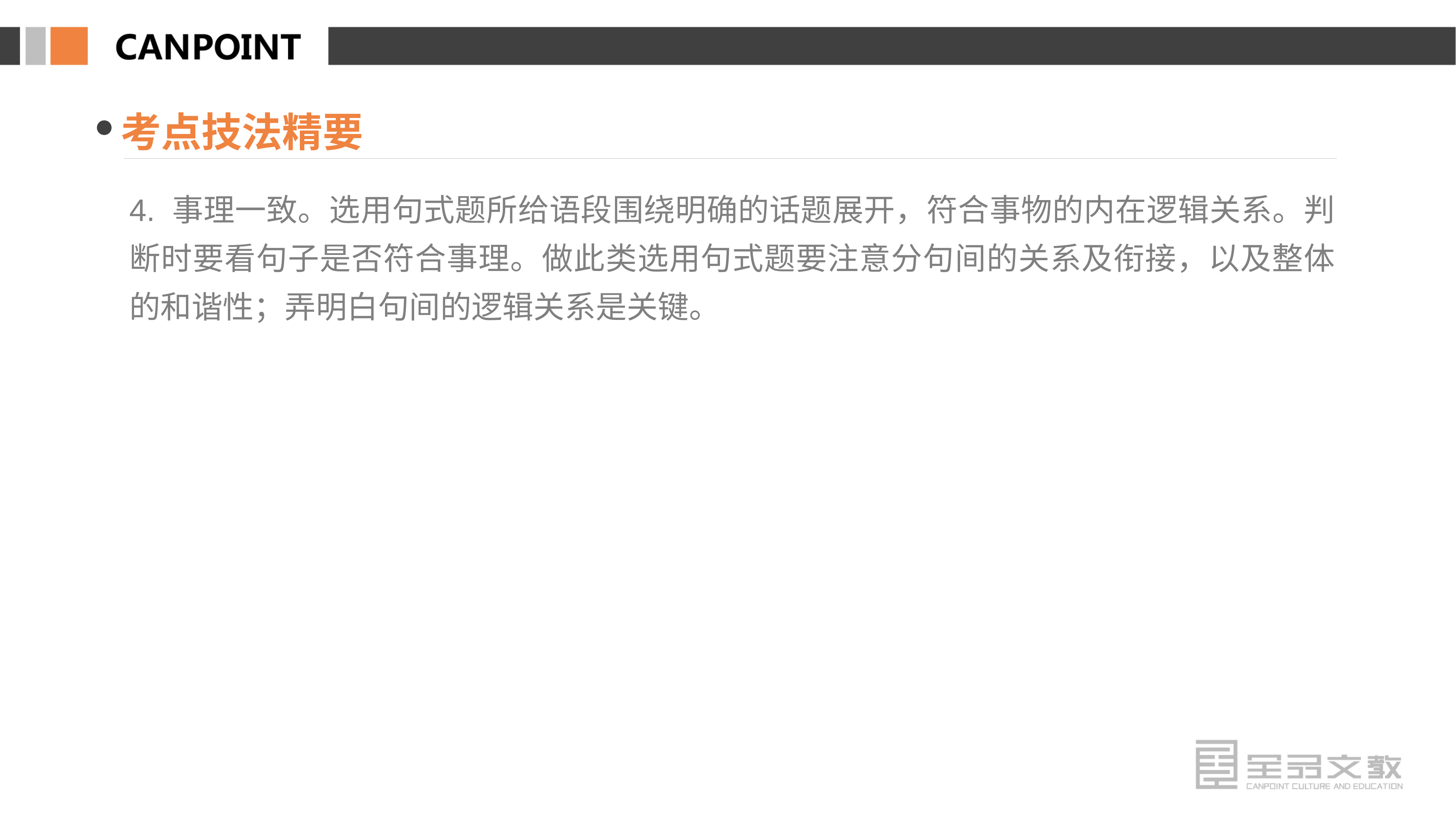

考点技法精要

4. 事理一致。选用句式题所给语段围绕明确的话题展开，符合事物的内在逻辑关系。判断时要看句子是否符合事理。做此类选用句式题要注意分句间的关系及衔接，以及整体的和谐性；弄明白句间的逻辑关系是关键。